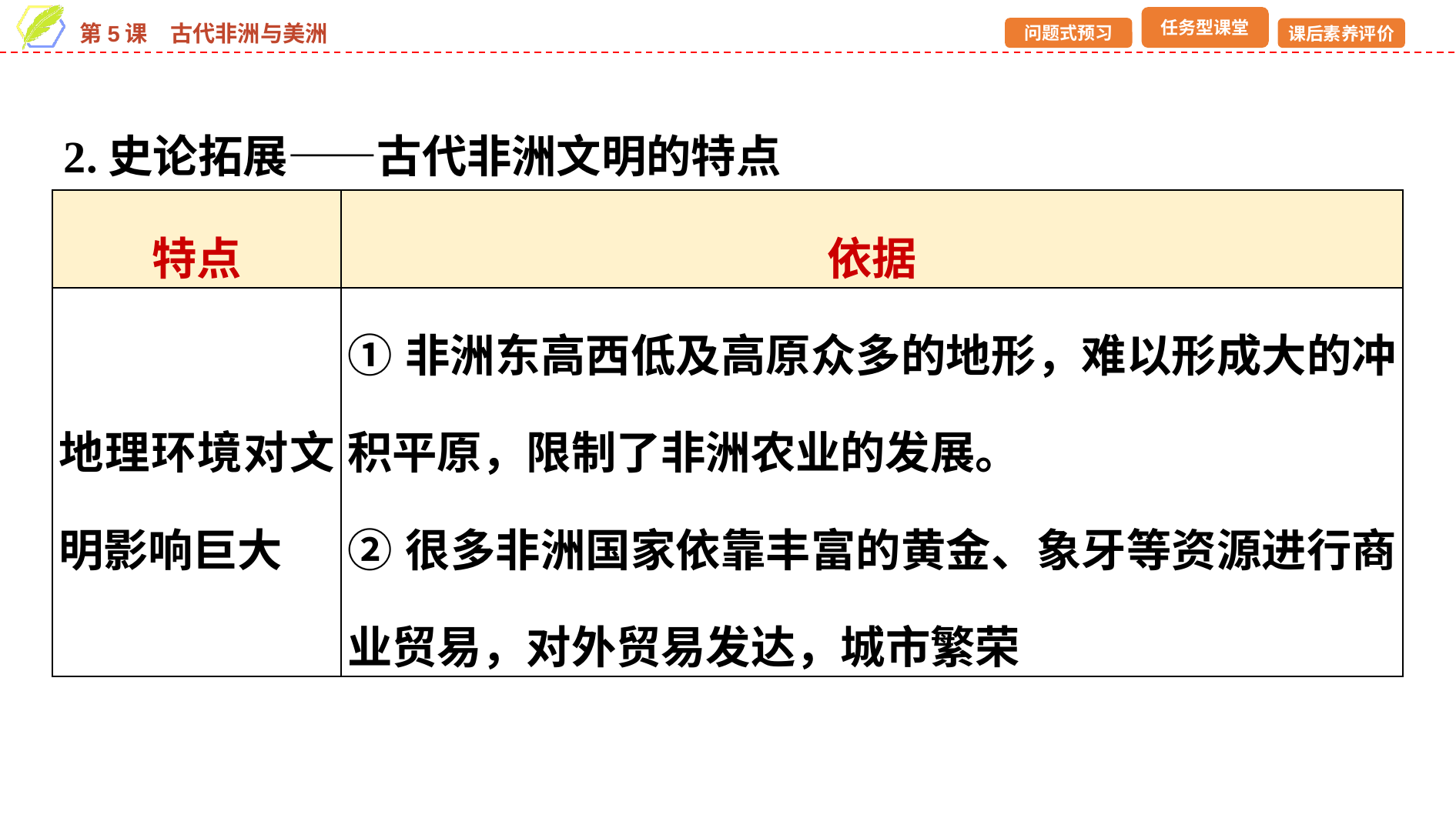

2.史论拓展——古代非洲文明的特点
| 特点 | 依据 |
| --- | --- |
| 地理环境对文明影响巨大 | ①非洲东高西低及高原众多的地形，难以形成大的冲积平原，限制了非洲农业的发展。 ②很多非洲国家依靠丰富的黄金、象牙等资源进行商业贸易，对外贸易发达，城市繁荣 |